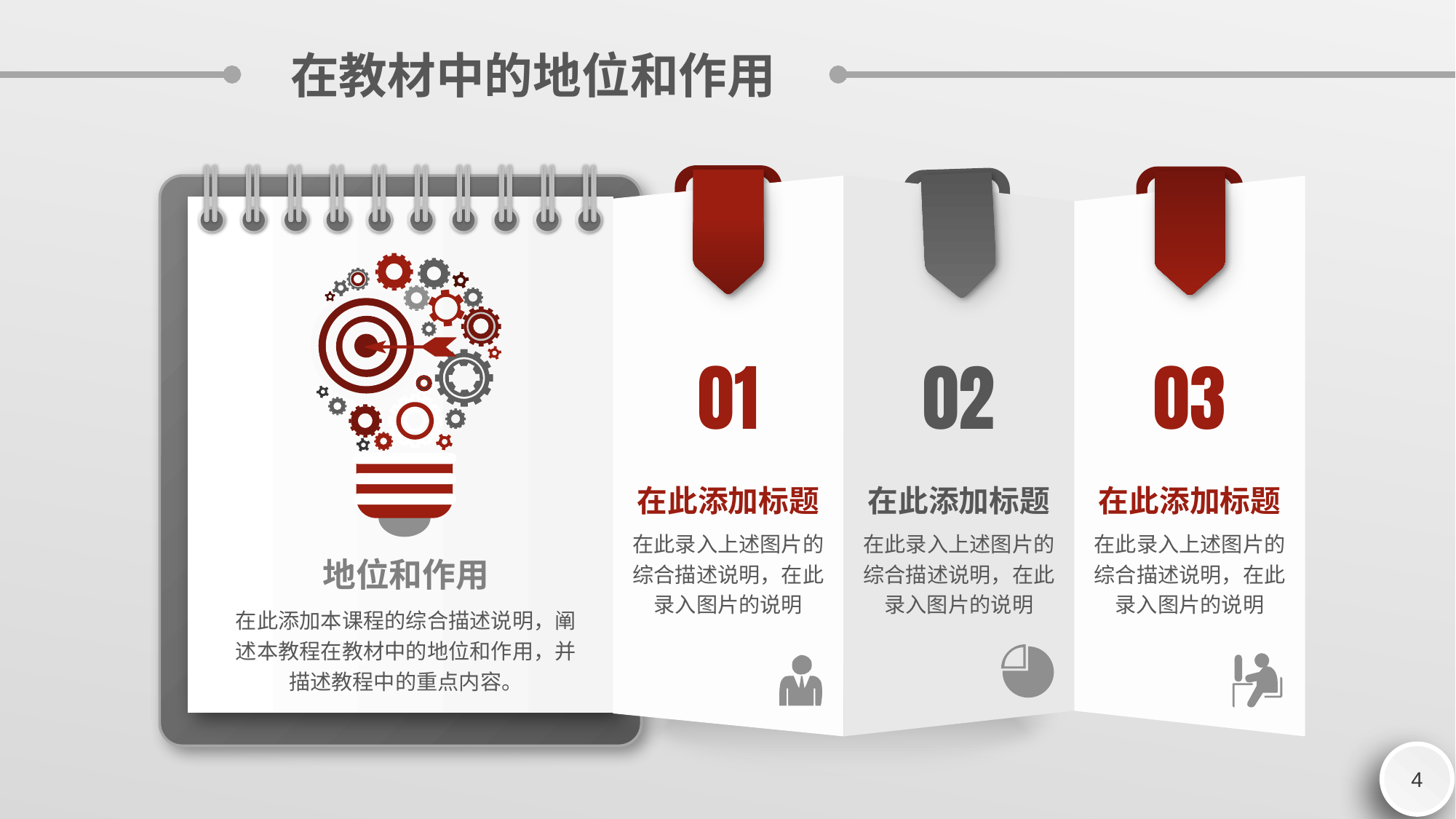

在教材中的地位和作用

01

02

03

在此添加标题
在此添加标题
在此添加标题
在此录入上述图片的综合描述说明，在此录入图片的说明
在此录入上述图片的综合描述说明，在此录入图片的说明
在此录入上述图片的综合描述说明，在此录入图片的说明
地位和作用
在此添加本课程的综合描述说明，阐述本教程在教材中的地位和作用，并描述教程中的重点内容。